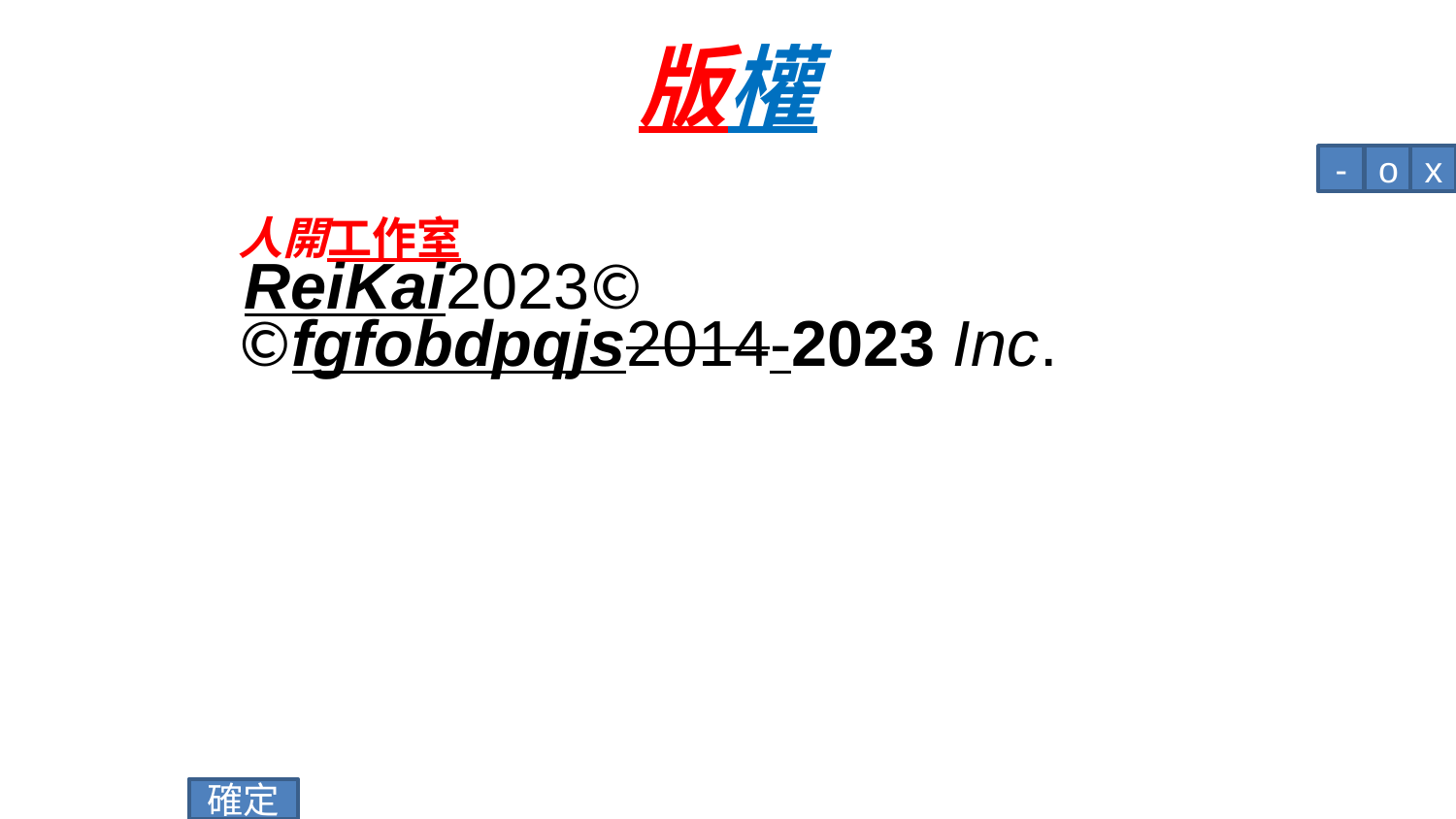

# 版權

-
o
x
人開工作室
 ReiKai2023©
©fgfobdpqjs2014-2023 Inc.
確定